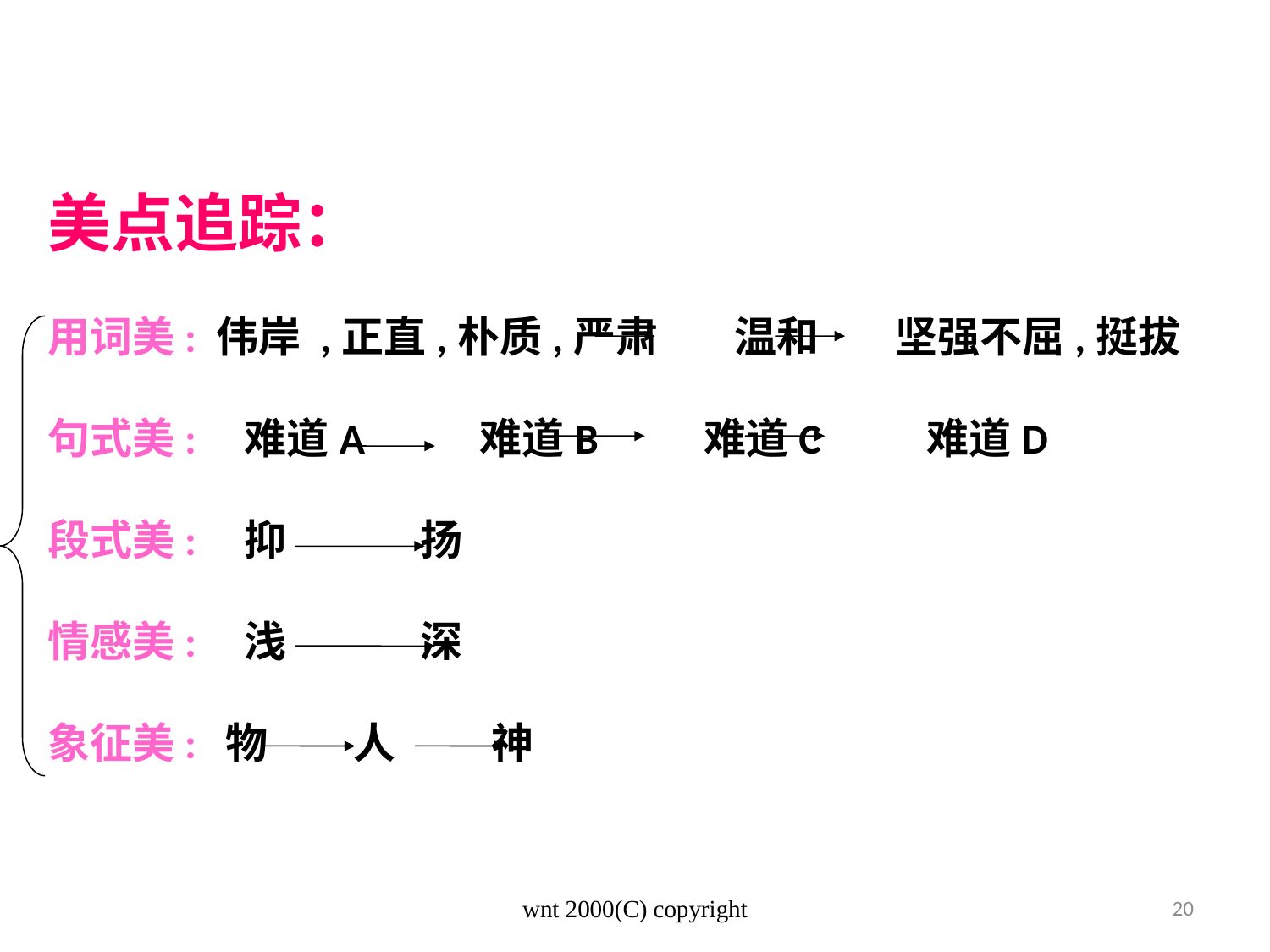

# 美点追踪： 用词美: 伟岸 ,正直,朴质,严肃        温和        坚强不屈,挺拔 句式美:    难道A           难道B          难道C          难道D 段式美:    抑              扬 情感美:    浅              深 象征美:  物         人          神

wnt 2000(C) copyright
20